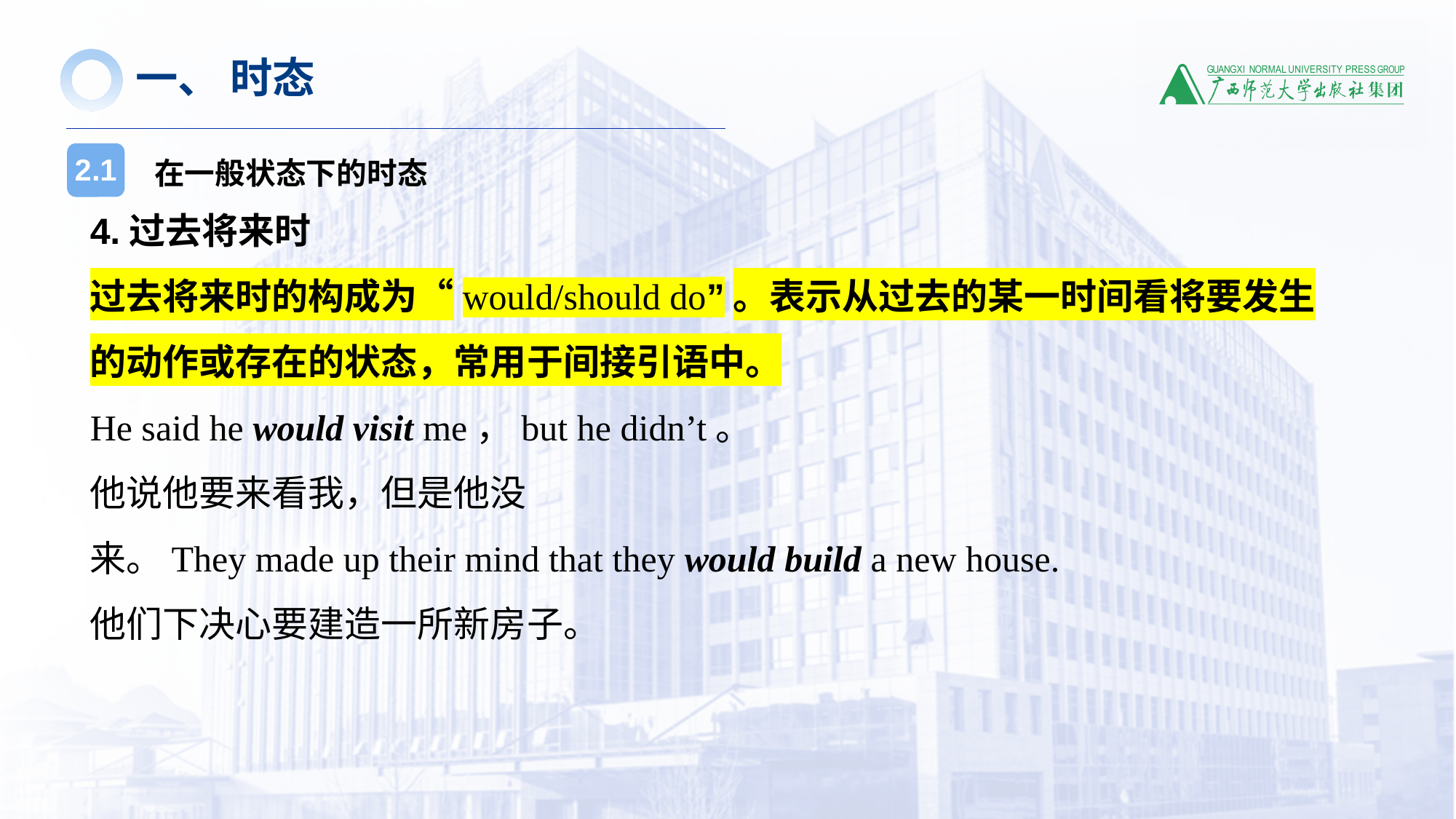

一、 时态

在一般状态下的时态

2.1

4.过去将来时
过去将来时的构成为“would/should do”。表示从过去的某一时间看将要发生的动作或存在的状态，常用于间接引语中。
He said he would visit me，but he didn’t。
他说他要来看我，但是他没来。They made up their mind that they would build a new house.
他们下决心要建造一所新房子。